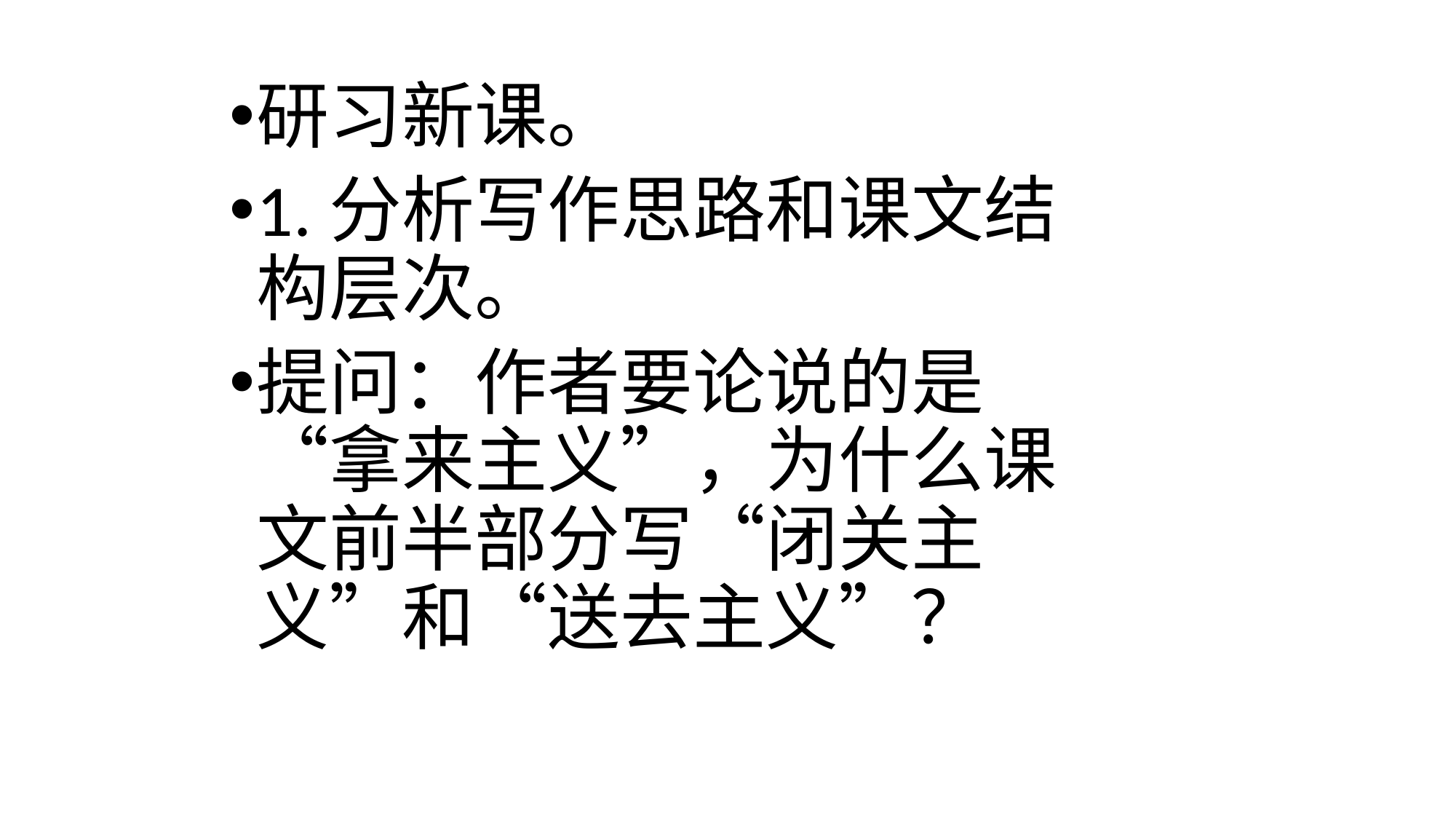

#
研习新课。
1.分析写作思路和课文结构层次。
提问：作者要论说的是“拿来主义”，为什么课文前半部分写“闭关主义”和“送去主义”？